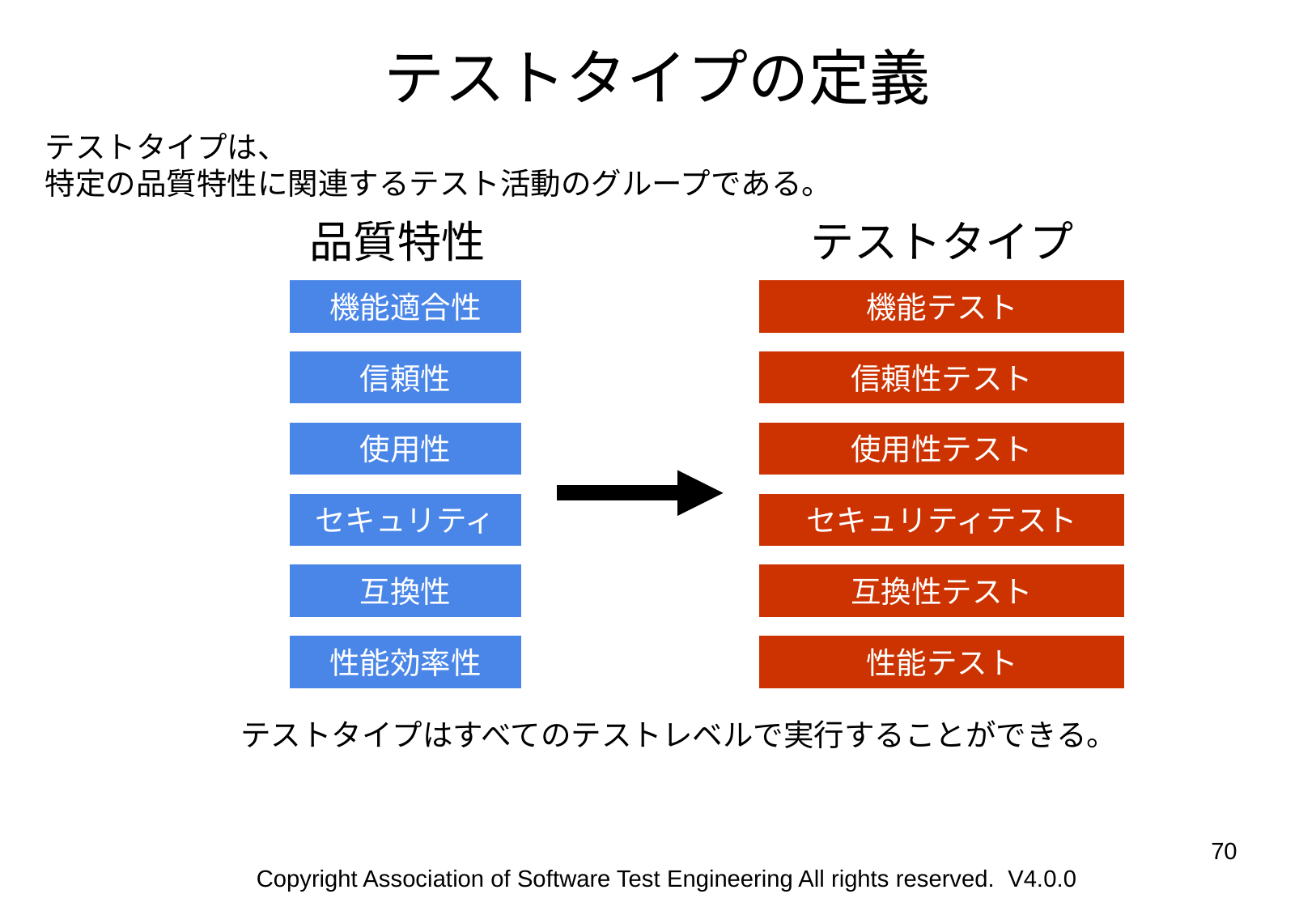

# テストタイプの定義
テストタイプは、
特定の品質特性に関連するテスト活動のグループである。
品質特性
テストタイプ
機能適合性
機能テスト
信頼性
信頼性テスト
使用性
使用性テスト
セキュリティ
セキュリティテスト
互換性
互換性テスト
性能効率性
性能テスト
テストタイプはすべてのテストレベルで実行することができる。
70
Copyright Association of Software Test Engineering All rights reserved.  V4.0.0